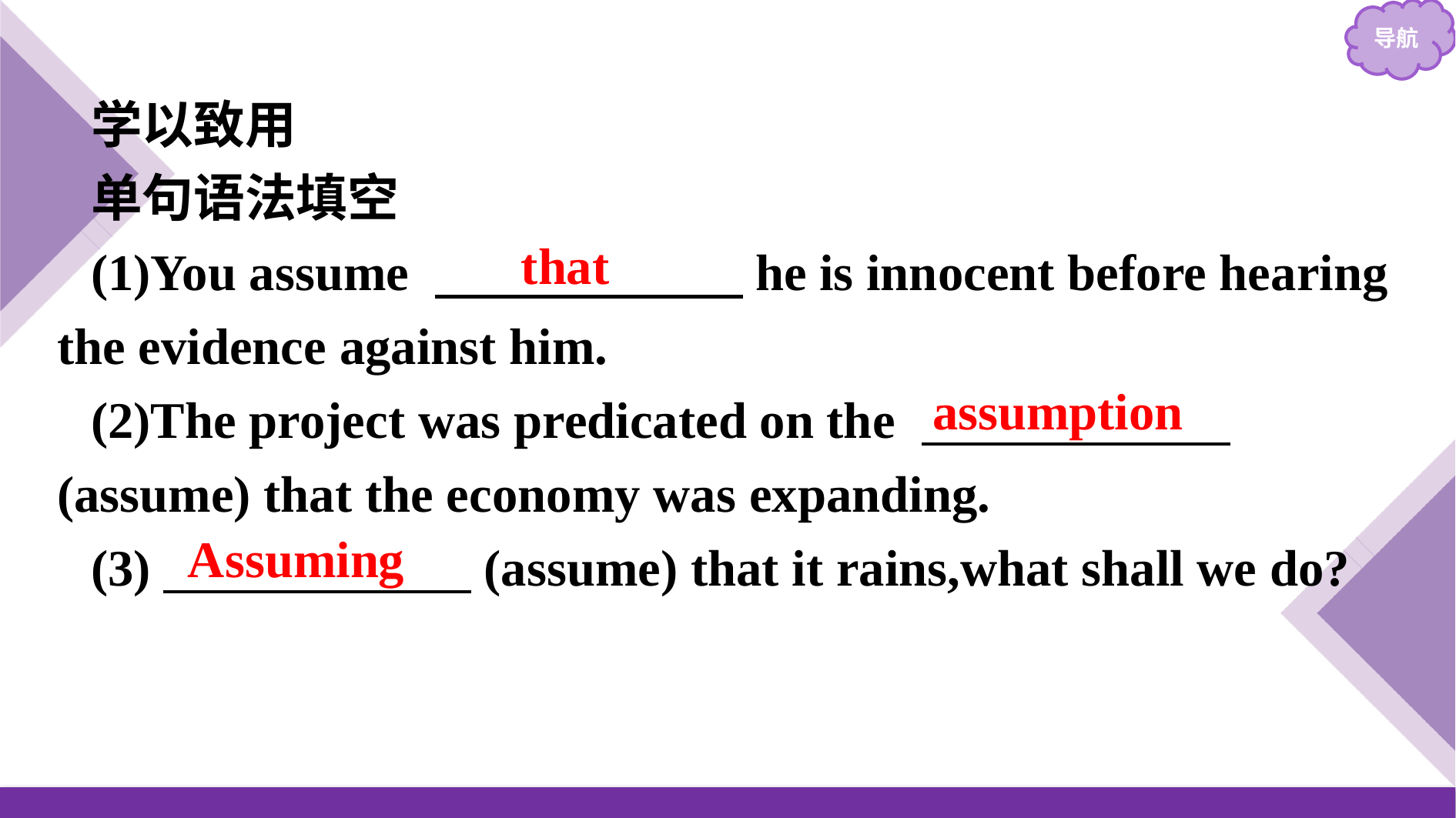

学以致用
单句语法填空
(1)You assume 　　　　　　he is innocent before hearing the evidence against him.
(2)The project was predicated on the 　　　　　　(assume) that the economy was expanding.
(3)　　　　　　(assume) that it rains,what shall we do?
that
assumption
Assuming